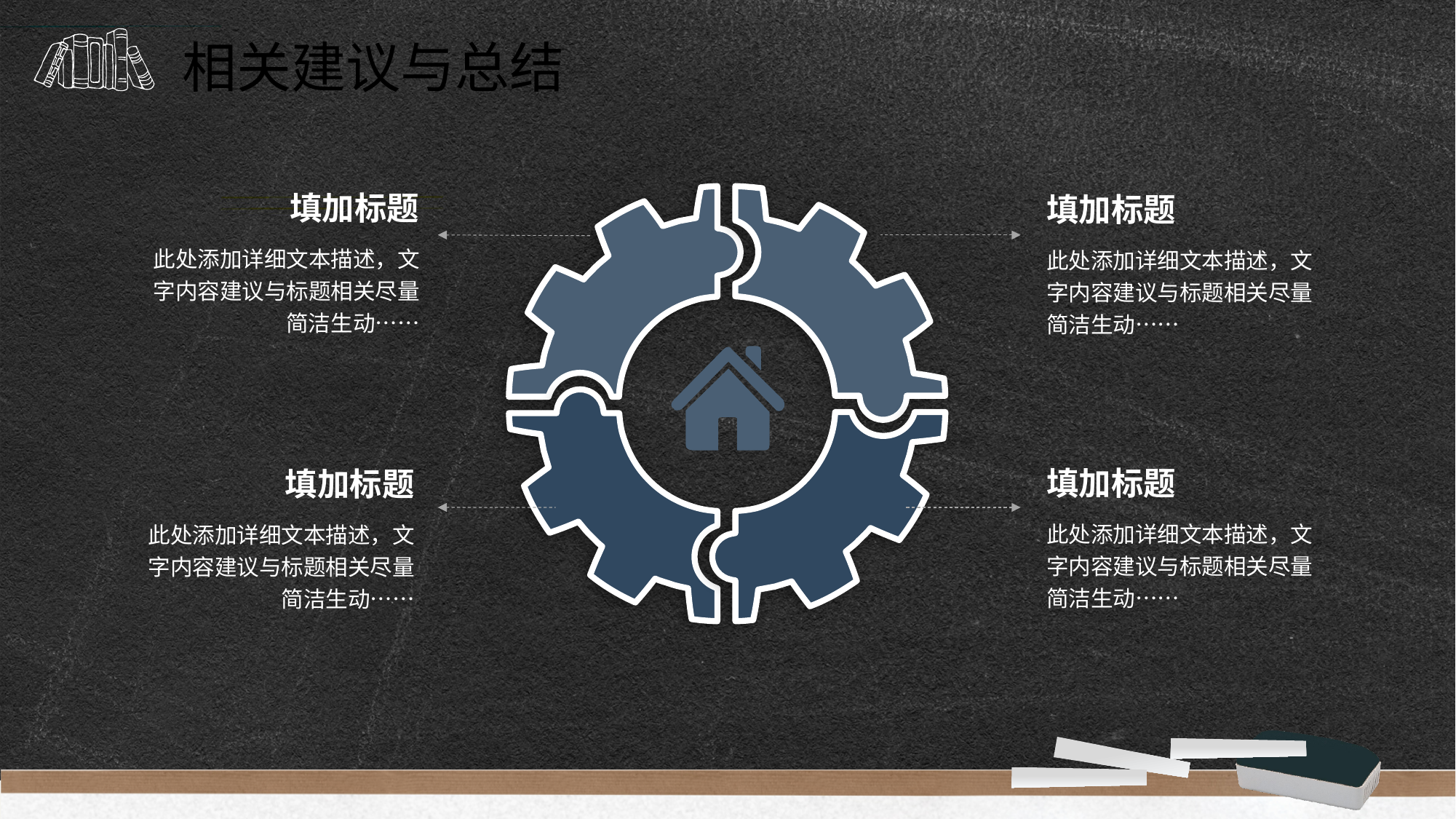

相关建议与总结
填加标题
此处添加详细文本描述，文字内容建议与标题相关尽量简洁生动……
填加标题
此处添加详细文本描述，文字内容建议与标题相关尽量简洁生动……

填加标题
此处添加详细文本描述，文字内容建议与标题相关尽量简洁生动……
填加标题
此处添加详细文本描述，文字内容建议与标题相关尽量简洁生动……